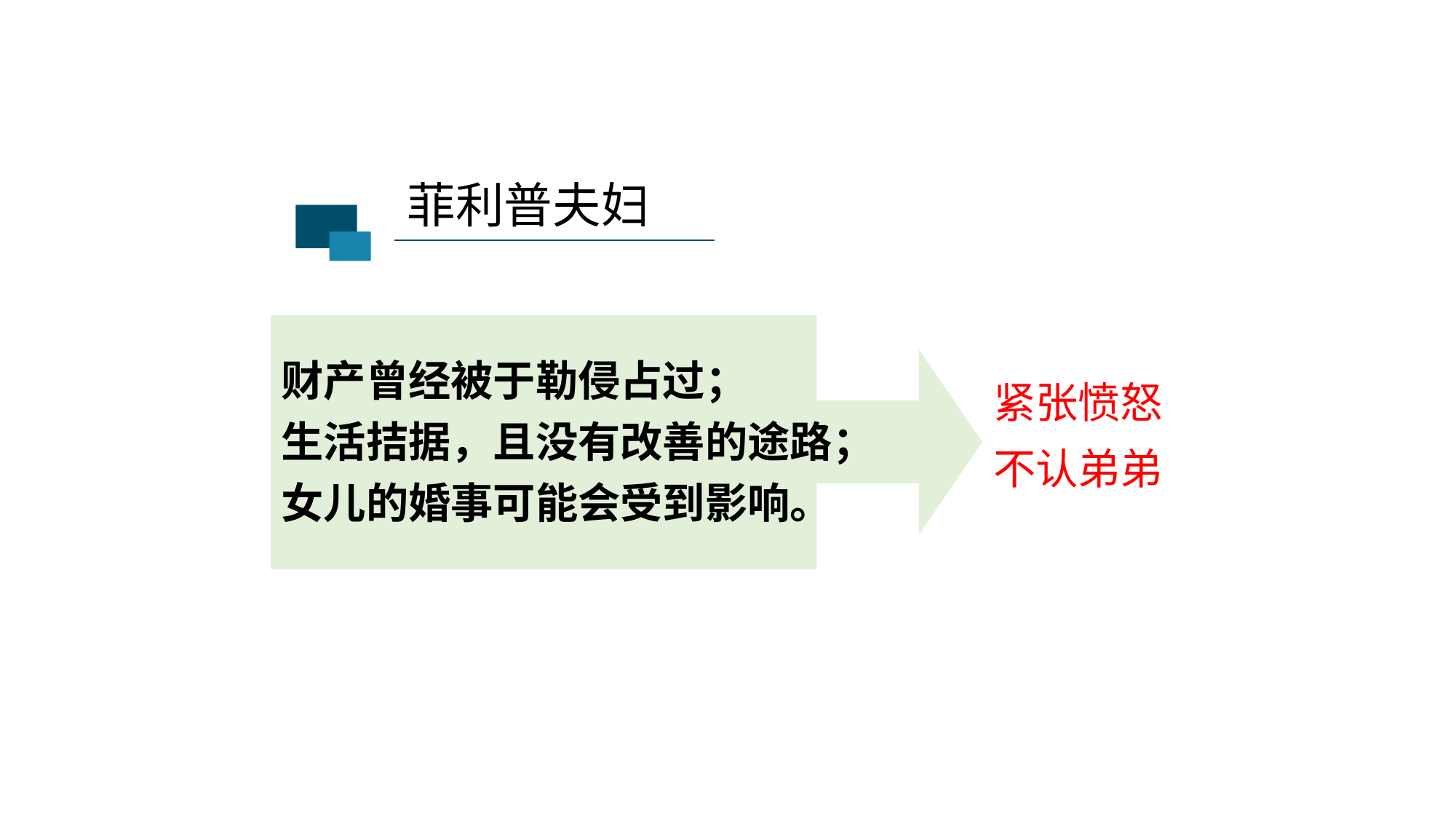

菲利普夫妇

财产曾经被于勒侵占过；
生活拮据，且没有改善的途路；
女儿的婚事可能会受到影响。
紧张愤怒
不认弟弟